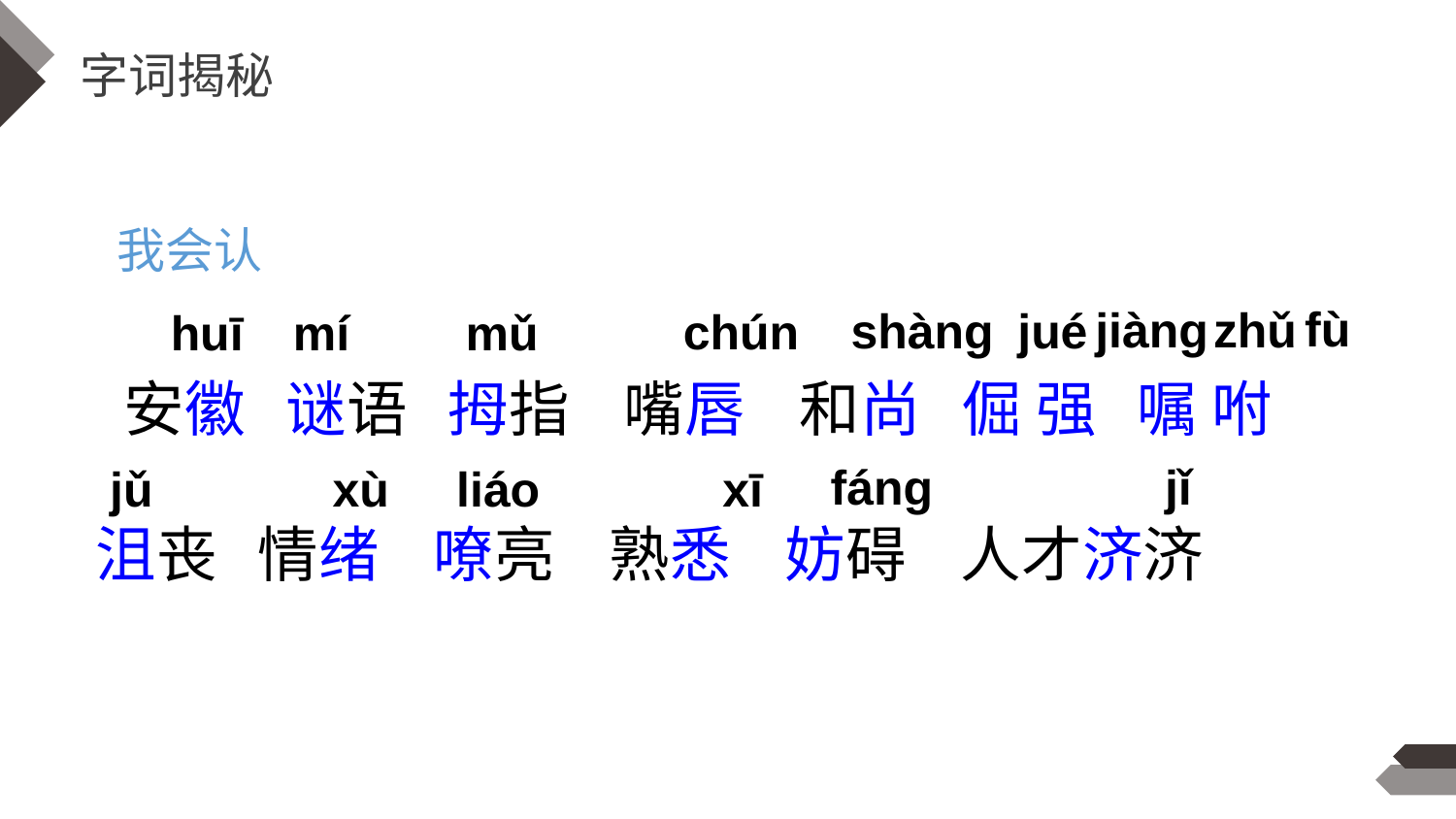

字词揭秘
我会认
 fù

 zhǔ

 jiàng
jué
 shàng

 chún

 mí

 mǔ

 huī
 安徽   谜语   拇指    嘴唇    和尚   倔 强   嘱 咐

沮丧   情绪    嘹亮    熟悉    妨碍    人才济济
jǐ
 fáng

 xī

 xù

 jǔ
liáo